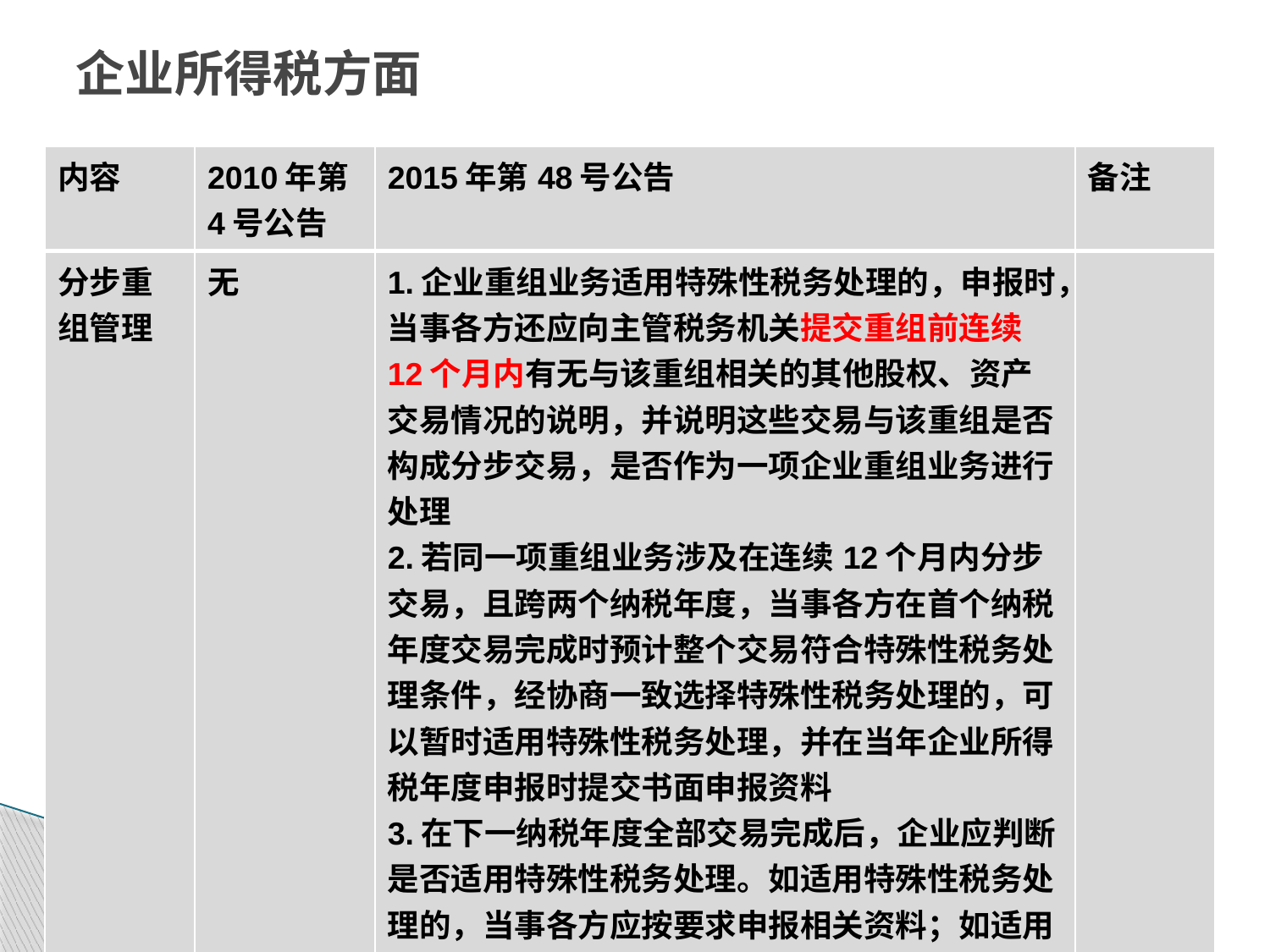

# 企业所得税方面

| 内容 | 2010年第4号公告 | 2015年第48号公告 | 备注 |
| --- | --- | --- | --- |
| 分步重组管理 | 无 | 1.企业重组业务适用特殊性税务处理的，申报时，当事各方还应向主管税务机关提交重组前连续12个月内有无与该重组相关的其他股权、资产交易情况的说明，并说明这些交易与该重组是否构成分步交易，是否作为一项企业重组业务进行处理 2.若同一项重组业务涉及在连续12个月内分步交易，且跨两个纳税年度，当事各方在首个纳税年度交易完成时预计整个交易符合特殊性税务处理条件，经协商一致选择特殊性税务处理的，可以暂时适用特殊性税务处理，并在当年企业所得税年度申报时提交书面申报资料 3.在下一纳税年度全部交易完成后，企业应判断是否适用特殊性税务处理。如适用特殊性税务处理的，当事各方应按要求申报相关资料；如适用一般性税务处理的，应调整相应纳税年度的企业所得税年度申报表，计算缴纳企业所得税 |  |